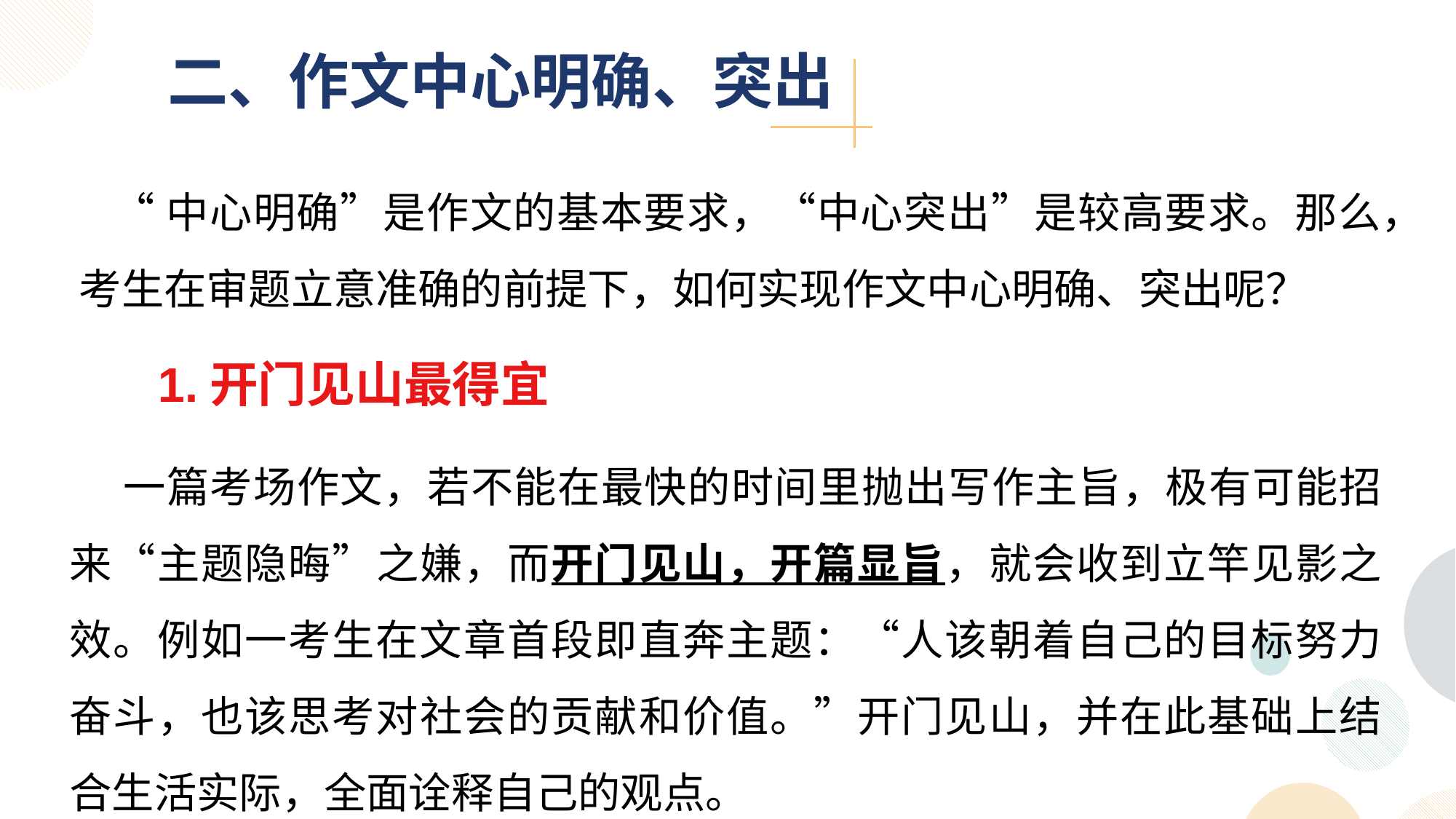

二、作文中心明确、突出
    “中心明确”是作文的基本要求，“中心突出”是较高要求。那么， 考生在审题立意准确的前提下，如何实现作文中心明确、突出呢？
1.开门见山最得宜
    一篇考场作文，若不能在最快的时间里抛出写作主旨，极有可能招来“主题隐晦”之嫌，而开门见山，开篇显旨，就会收到立竿见影之效。例如一考生在文章首段即直奔主题：“人该朝着自己的目标努力奋斗，也该思考对社会的贡献和价值。”开门见山，并在此基础上结合生活实际，全面诠释自己的观点。